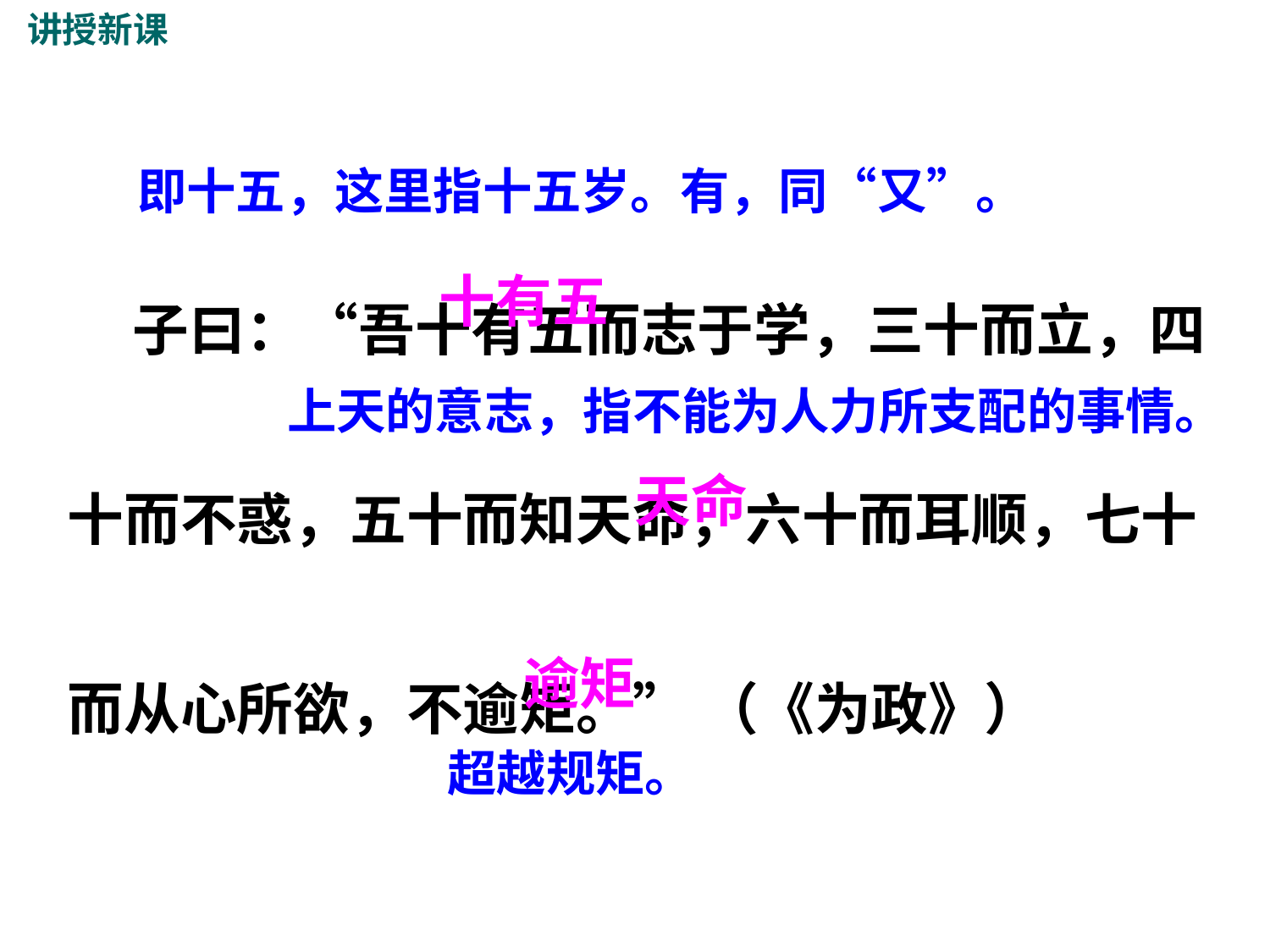

讲授新课
即十五，这里指十五岁。有，同“又”。
    子曰：“吾十有五而志于学，三十而立，四十而不惑，五十而知天命，六十而耳顺，七十而从心所欲，不逾矩。” （《为政》）
十有五
上天的意志，指不能为人力所支配的事情。
天命
逾矩
超越规矩。